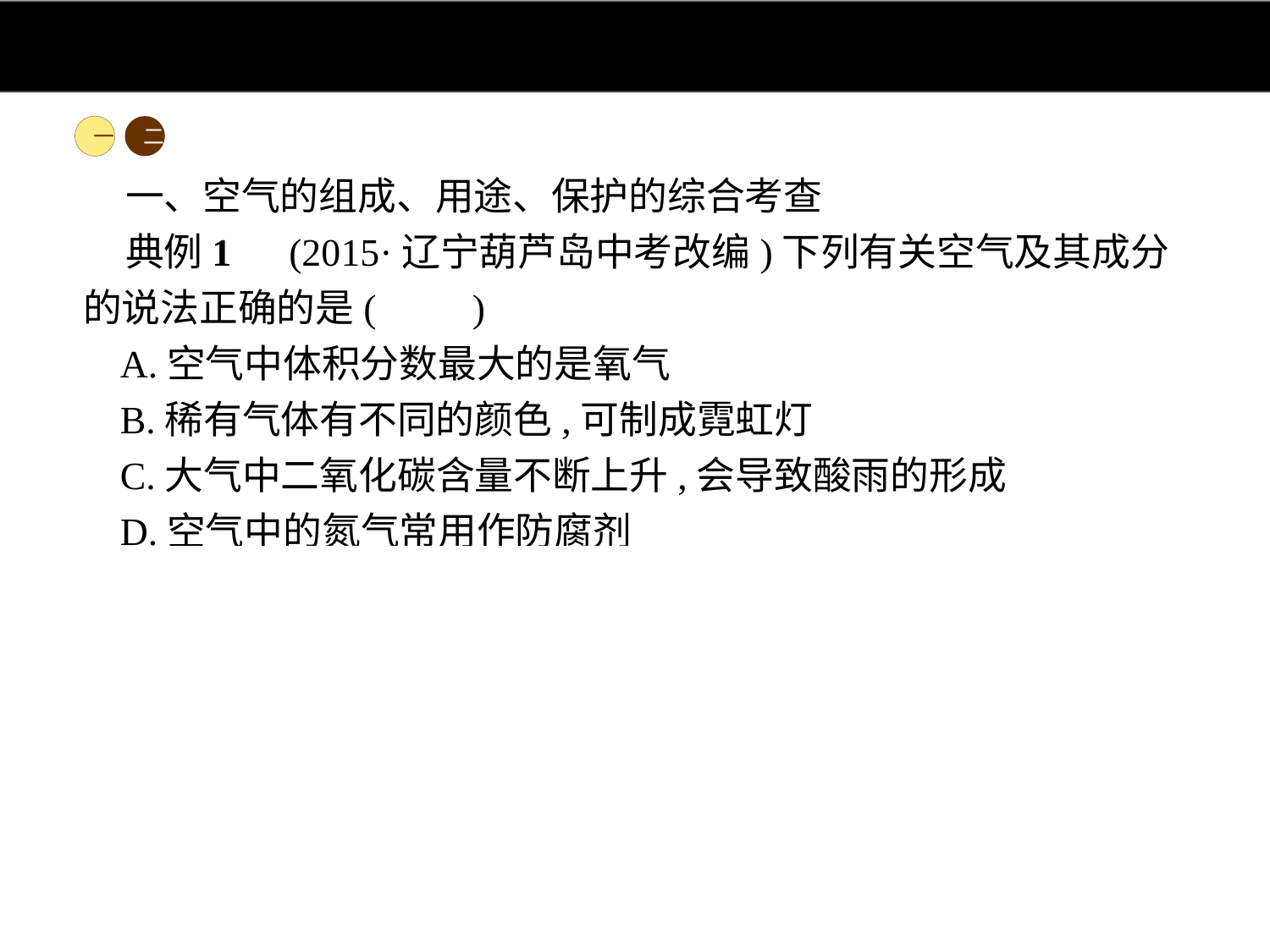

一
二
一、空气的组成、用途、保护的综合考查
典例1　(2015·辽宁葫芦岛中考改编)下列有关空气及其成分的说法正确的是(　　)
A.空气中体积分数最大的是氧气
B.稀有气体有不同的颜色,可制成霓虹灯
C.大气中二氧化碳含量不断上升,会导致酸雨的形成
D.空气中的氮气常用作防腐剂
解析:氮气约占空气体积的78%,氧气约占空气体积的21%,A项错误;稀有气体本身无色,通电后可以发出不同颜色的光,B项错误;大气中二氧化碳含量不断上升,会造成温室效应,导致酸雨的主要物质是二氧化硫和氮氧化物,C项错误;氮气不能供给呼吸,可用作食物防腐剂,D项正确。
答案:D